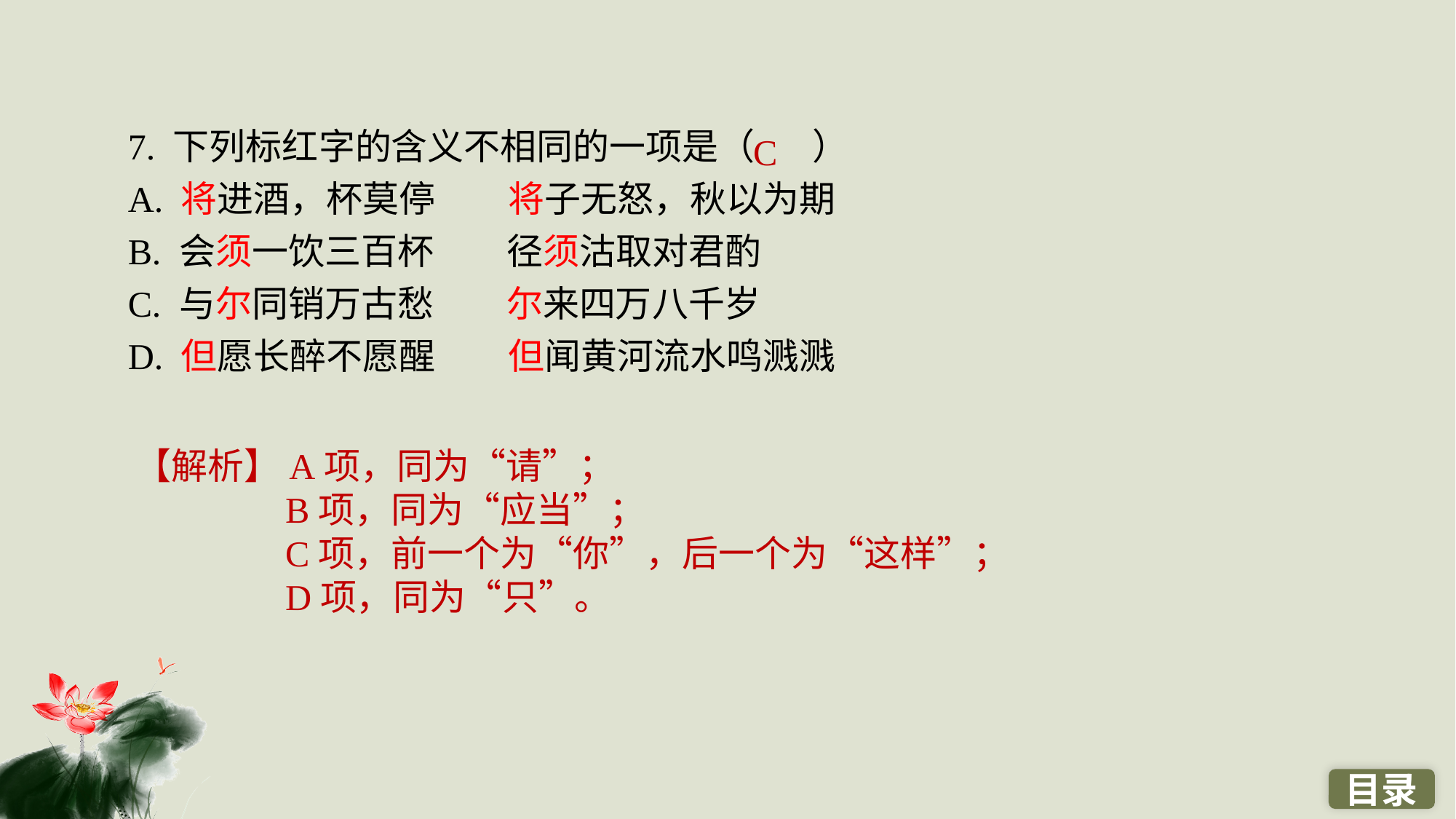

7. 下列标红字的含义不相同的一项是（       ）
A. 将进酒，杯莫停　　将子无怒，秋以为期
B. 会须一饮三百杯　　径须沽取对君酌
C. 与尔同销万古愁　　尔来四万八千岁
D. 但愿长醉不愿醒　　但闻黄河流水鸣溅溅
C
【解析】A项，同为“请”；
B项，同为“应当”；
C项，前一个为“你”，后一个为“这样”；
D项，同为“只”。